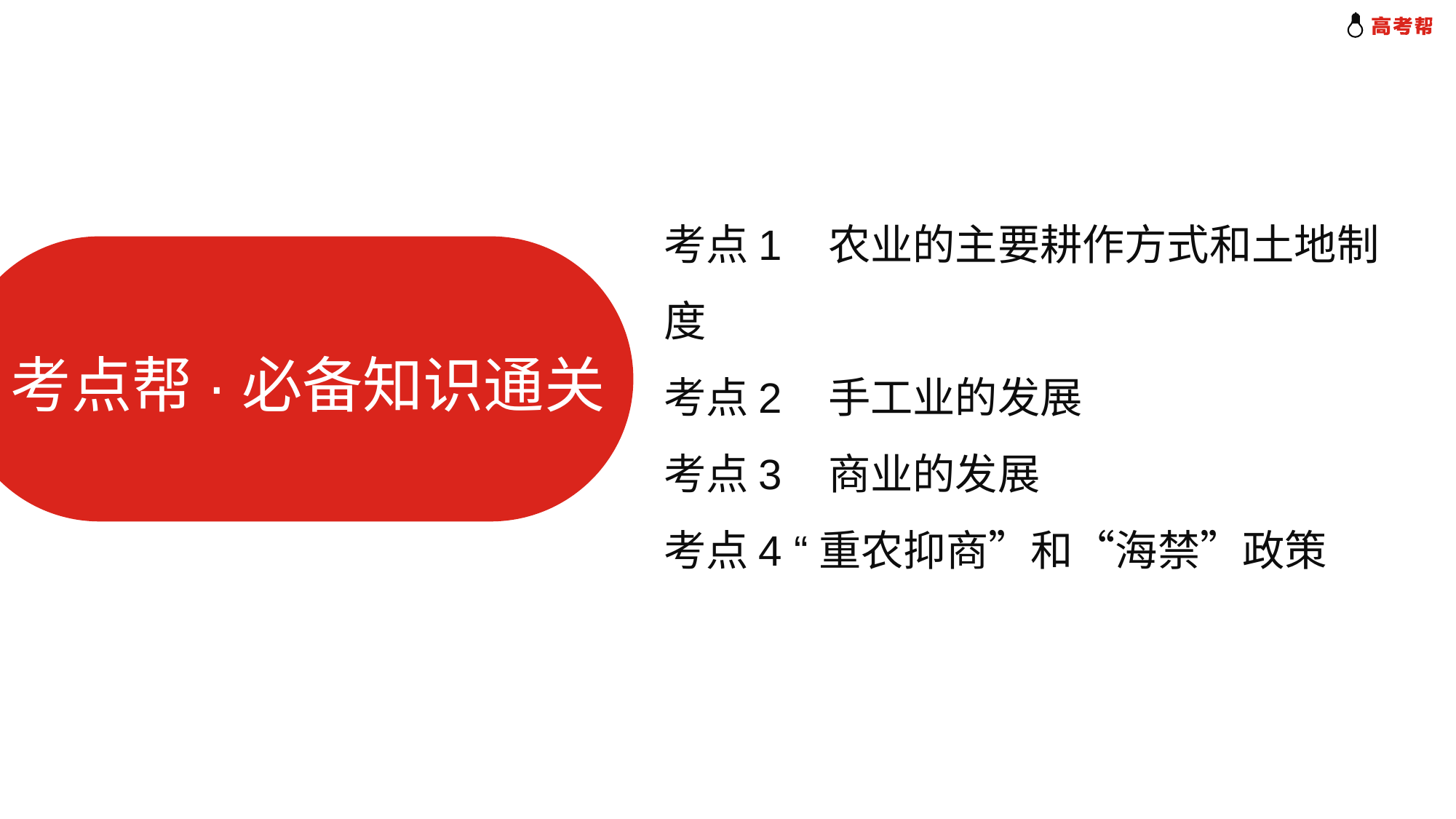

考点1   农业的主要耕作方式和土地制度
考点2   手工业的发展
考点3   商业的发展
考点4 “重农抑商”和“海禁”政策
考点帮·必备知识通关